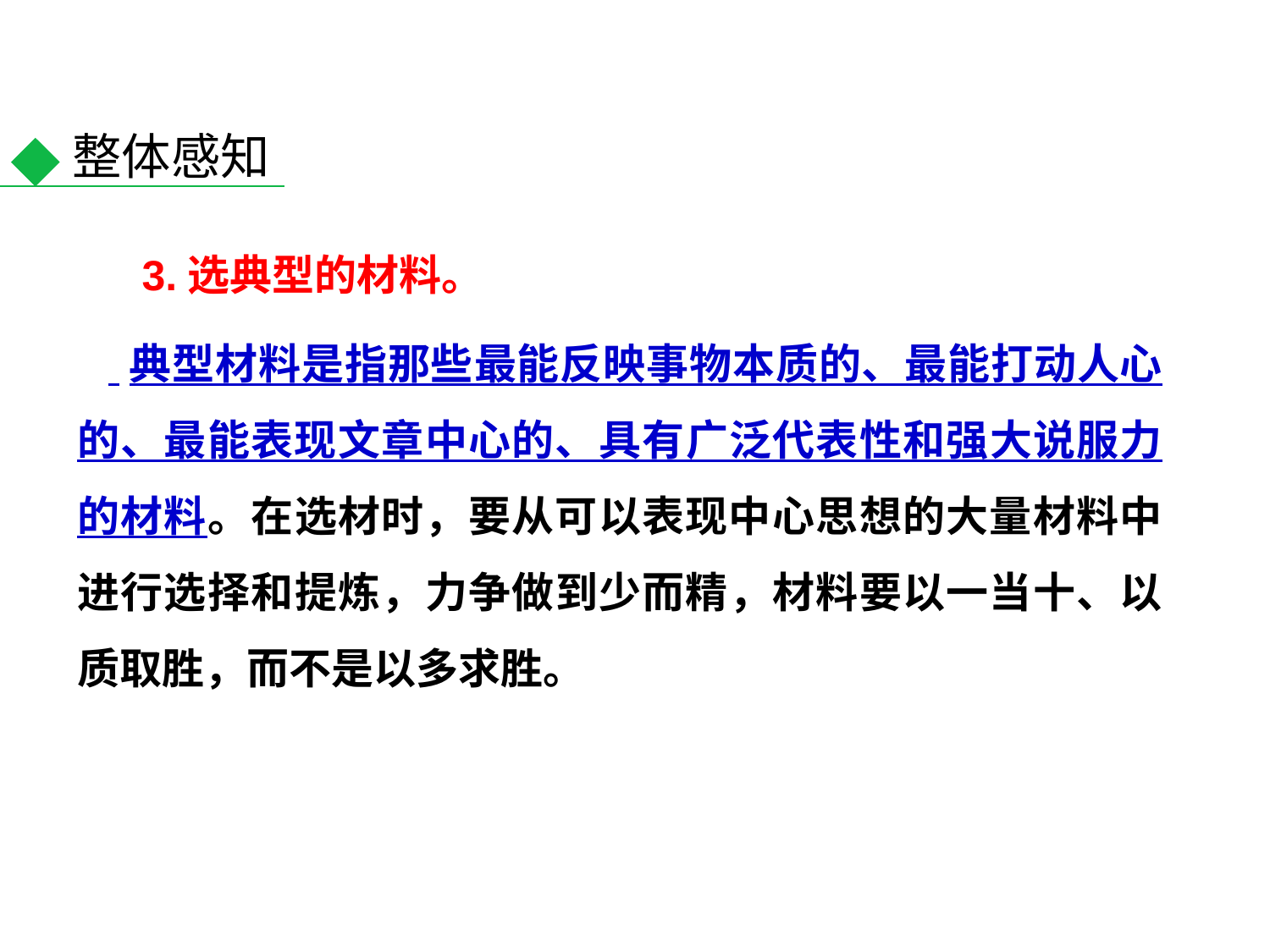

整体感知

3.选典型的材料。
    典型材料是指那些最能反映事物本质的、最能打动人心的、最能表现文章中心的、具有广泛代表性和强大说服力的材料。在选材时，要从可以表现中心思想的大量材料中进行选择和提炼，力争做到少而精，材料要以一当十、以质取胜，而不是以多求胜。